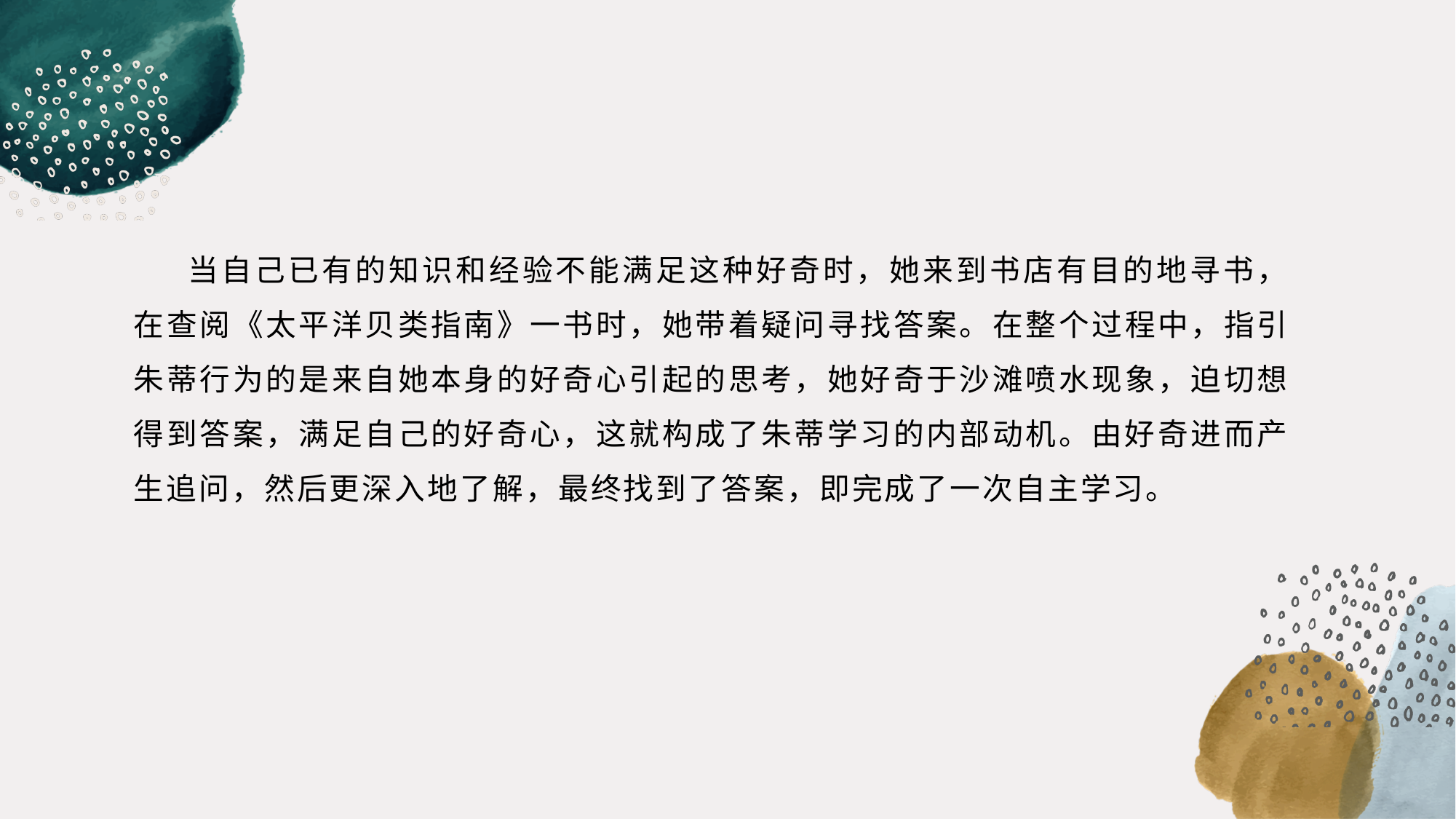

当自己已有的知识和经验不能满足这种好奇时，她来到书店有目的地寻书，在查阅《太平洋贝类指南》一书时，她带着疑问寻找答案。在整个过程中，指引朱蒂行为的是来自她本身的好奇心引起的思考，她好奇于沙滩喷水现象，迫切想得到答案，满足自己的好奇心，这就构成了朱蒂学习的内部动机。由好奇进而产生追问，然后更深入地了解，最终找到了答案，即完成了一次自主学习。